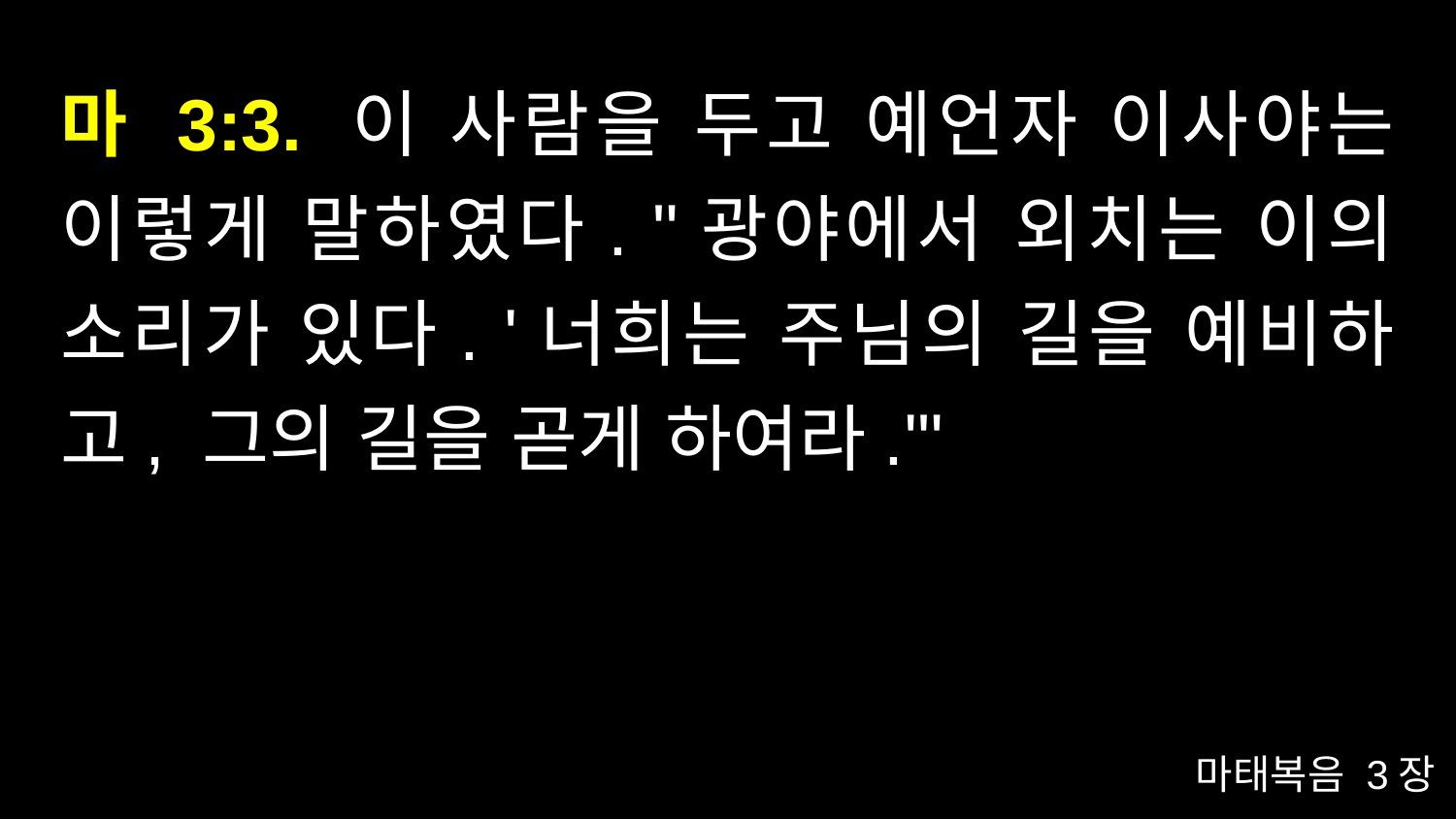

# 마 3:3. 이 사람을 두고 예언자 이사야는 이렇게 말하였다. "광야에서 외치는 이의 소리가 있다. '너희는 주님의 길을 예비하고, 그의 길을 곧게 하여라.'"
마태복음 3장